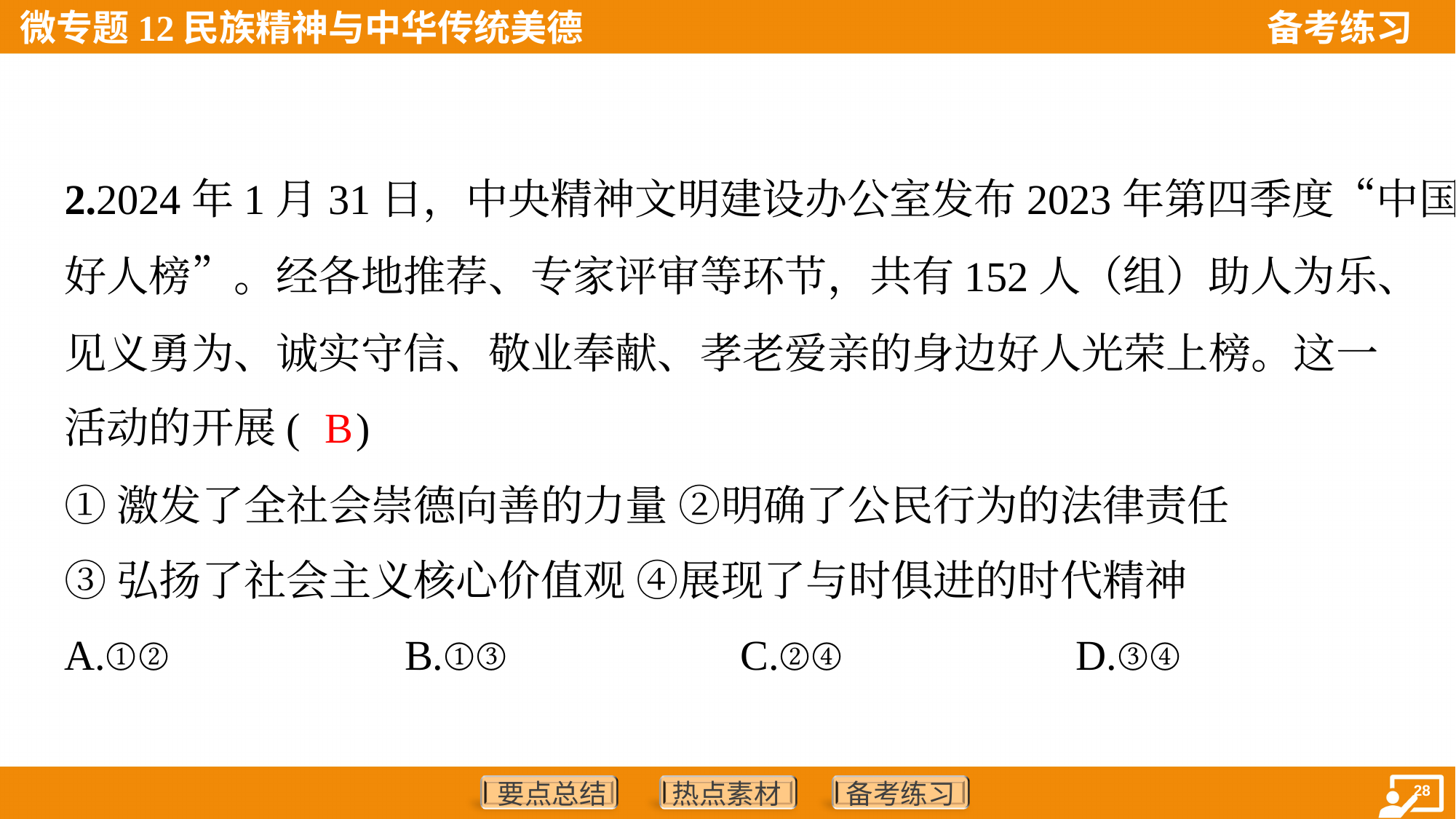

2.2024年1月31日，中央精神文明建设办公室发布2023年第四季度“中国
好人榜”。经各地推荐、专家评审等环节，共有152人（组）助人为乐、
见义勇为、诚实守信、敬业奉献、孝老爱亲的身边好人光荣上榜。这一
活动的开展(     )
B
①激发了全社会崇德向善的力量 ②明确了公民行为的法律责任
③弘扬了社会主义核心价值观 ④展现了与时俱进的时代精神
A.①②	B.①③	C.②④	D.③④